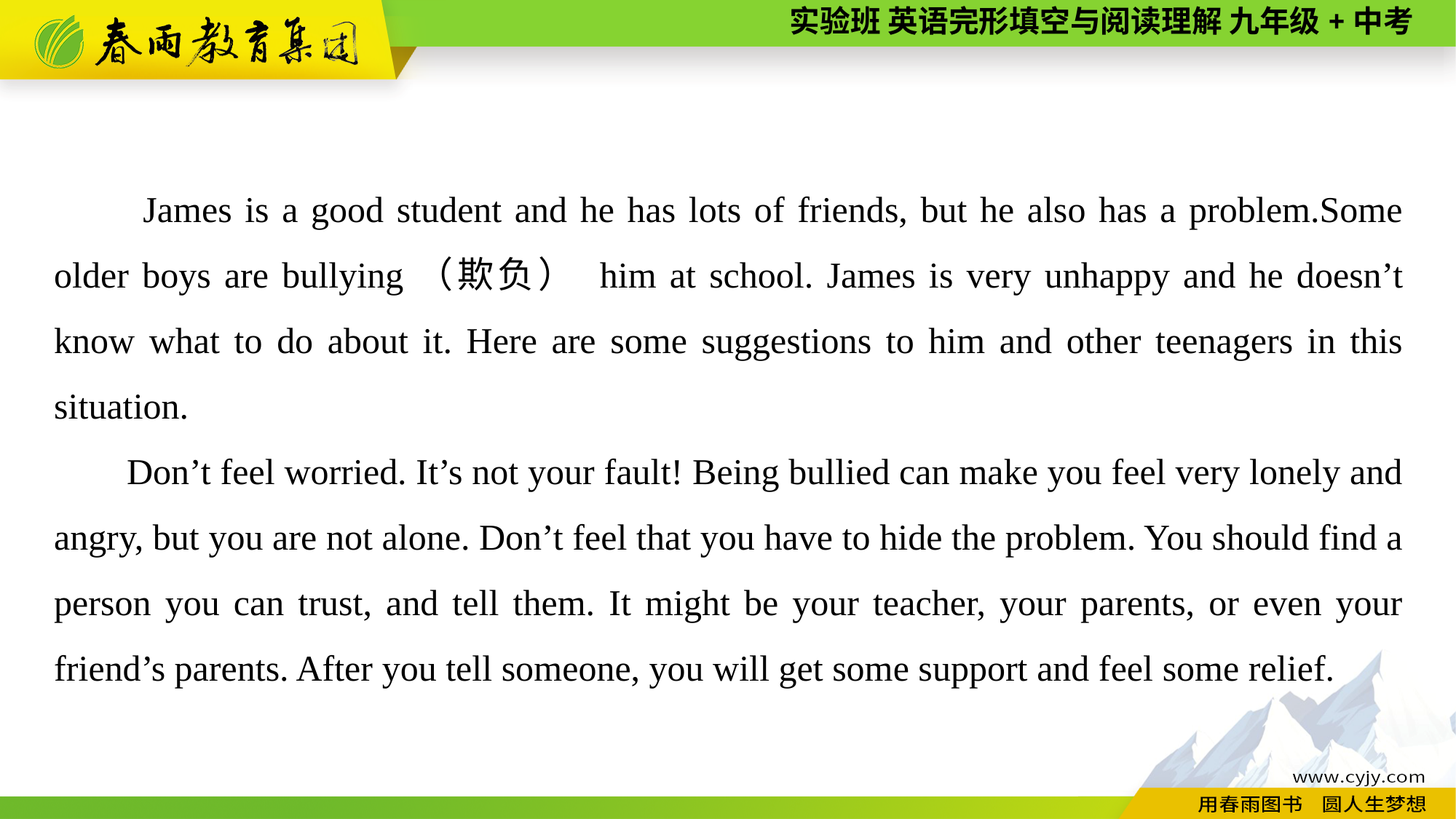

James is a good student and he has lots of friends, but he also has a problem.Some older boys are bullying（欺负） him at school. James is very unhappy and he doesn’t know what to do about it. Here are some suggestions to him and other teenagers in this situation.
Don’t feel worried. It’s not your fault! Being bullied can make you feel very lonely and angry, but you are not alone. Don’t feel that you have to hide the problem. You should find a person you can trust, and tell them. It might be your teacher, your parents, or even your friend’s parents. After you tell someone, you will get some support and feel some relief.